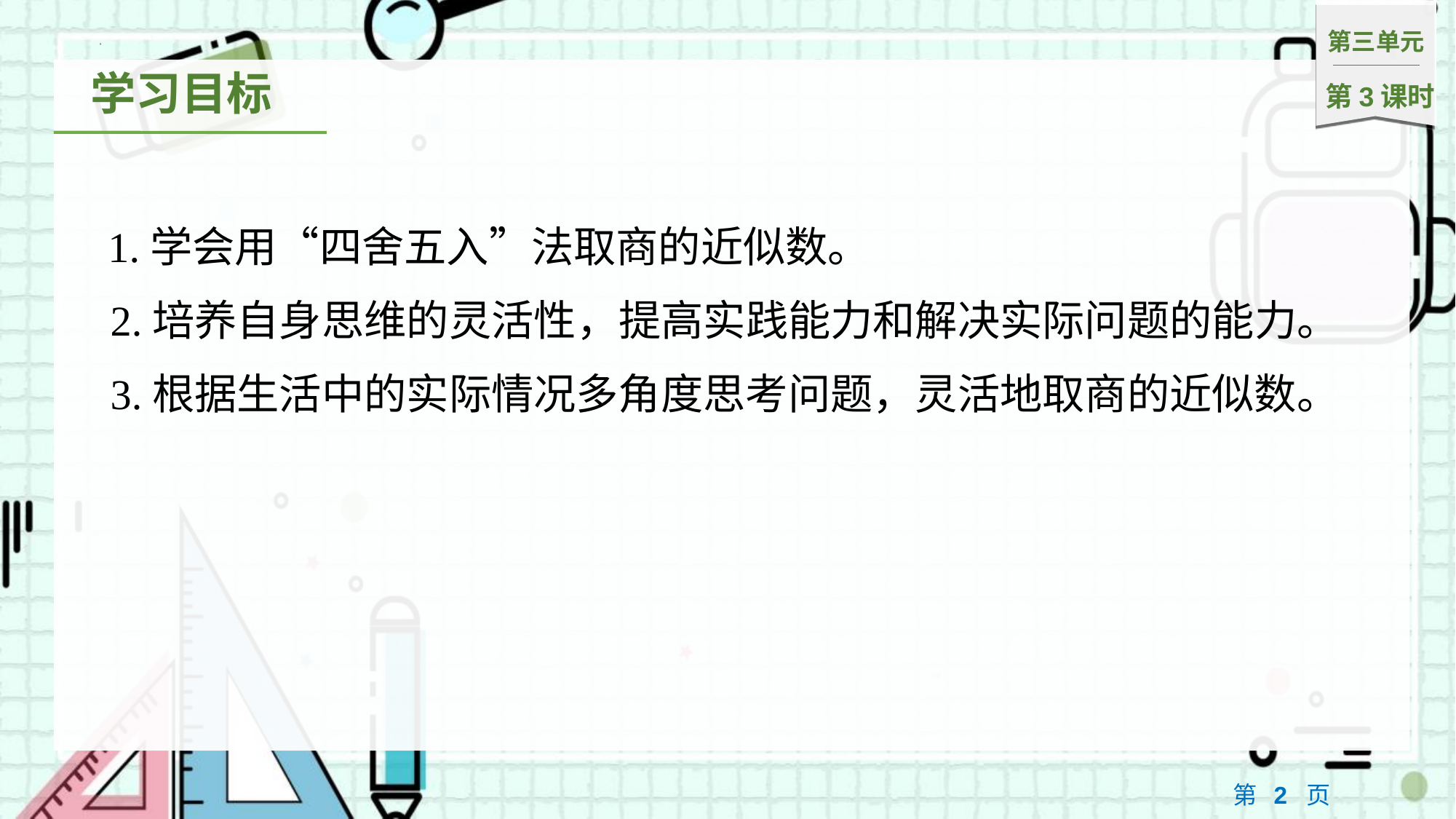

1.学会用“四舍五入”法取商的近似数。
2.培养自身思维的灵活性，提高实践能力和解决实际问题的能力。
3.根据生活中的实际情况多角度思考问题，灵活地取商的近似数。